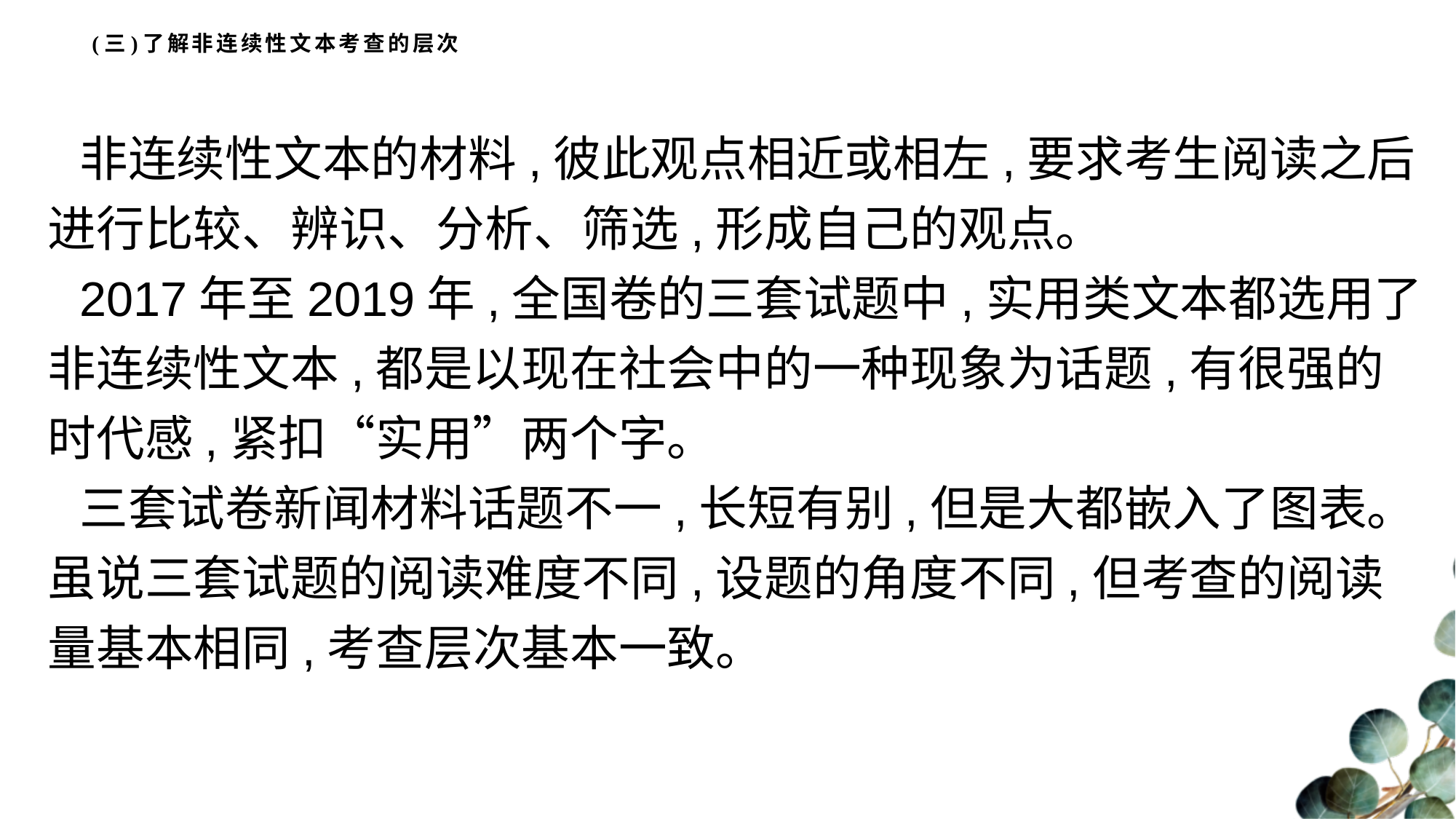

# (三)了解非连续性文本考查的层次
非连续性文本的材料,彼此观点相近或相左,要求考生阅读之后进行比较、辨识、分析、筛选,形成自己的观点。
2017年至2019年,全国卷的三套试题中,实用类文本都选用了非连续性文本,都是以现在社会中的一种现象为话题,有很强的时代感,紧扣“实用”两个字。
三套试卷新闻材料话题不一,长短有别,但是大都嵌入了图表。虽说三套试题的阅读难度不同,设题的角度不同,但考查的阅读量基本相同,考查层次基本一致。